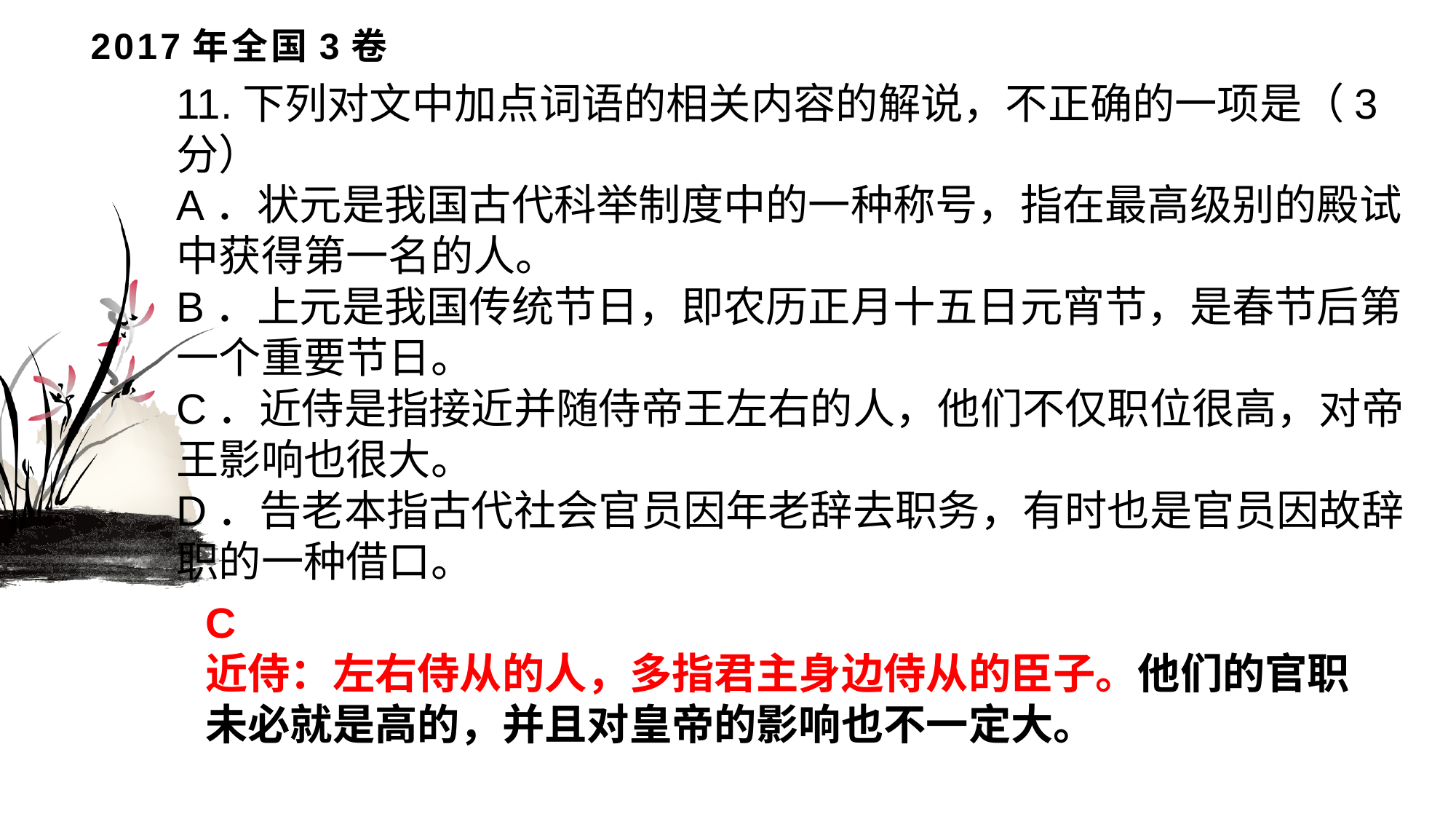

# 2017年全国3卷
11.下列对文中加点词语的相关内容的解说，不正确的一项是（3分）
A．状元是我国古代科举制度中的一种称号，指在最高级别的殿试中获得第一名的人。
B．上元是我国传统节日，即农历正月十五日元宵节，是春节后第一个重要节日。
C．近侍是指接近并随侍帝王左右的人，他们不仅职位很高，对帝王影响也很大。
D．告老本指古代社会官员因年老辞去职务，有时也是官员因故辞职的一种借口。
C
近侍：左右侍从的人，多指君主身边侍从的臣子。他们的官职未必就是高的，并且对皇帝的影响也不一定大。